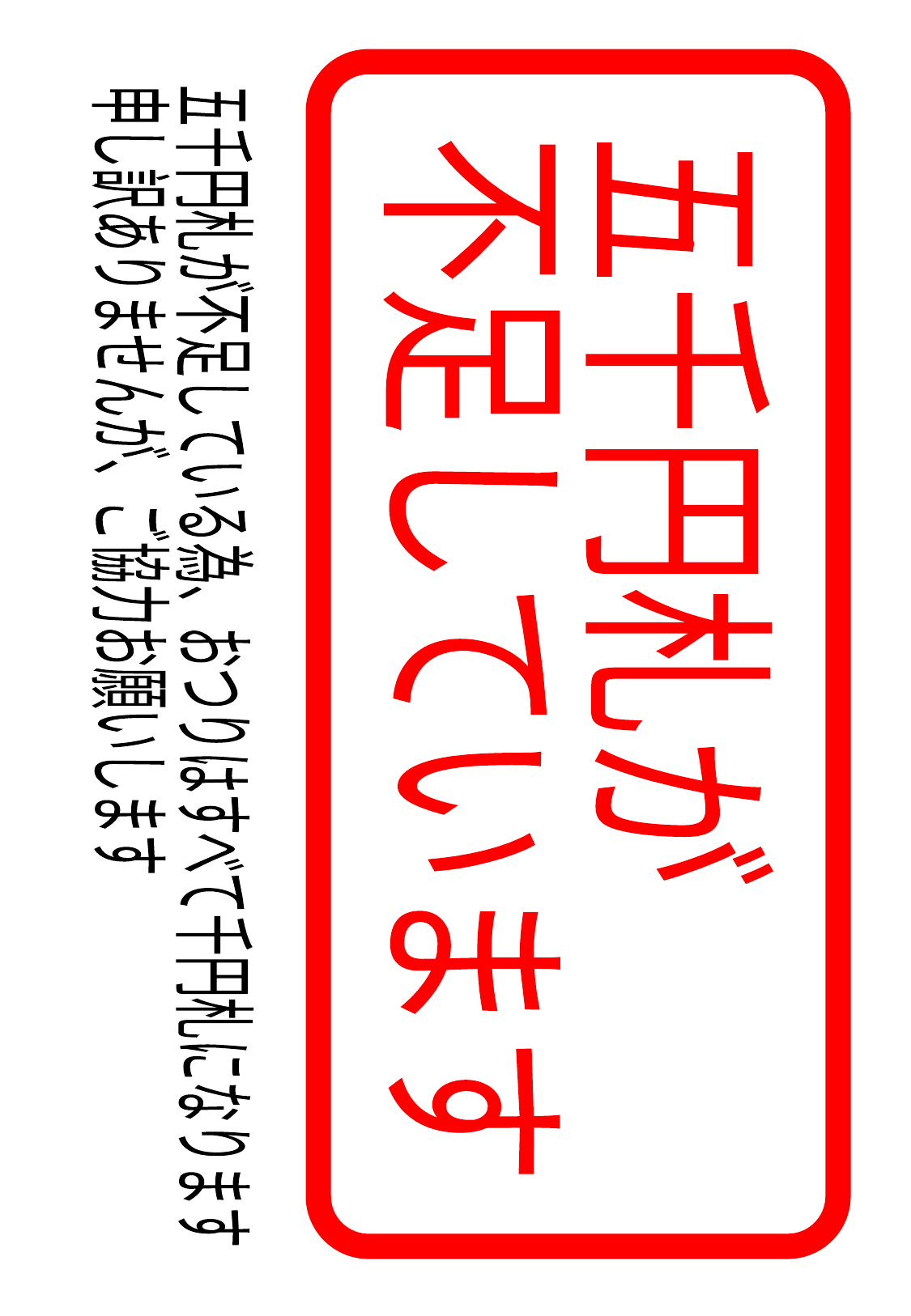

五千円札が
不足しています
五千円札が不足している為、おつりはすべて千円札になります
申し訳ありませんが、ご協力お願いします